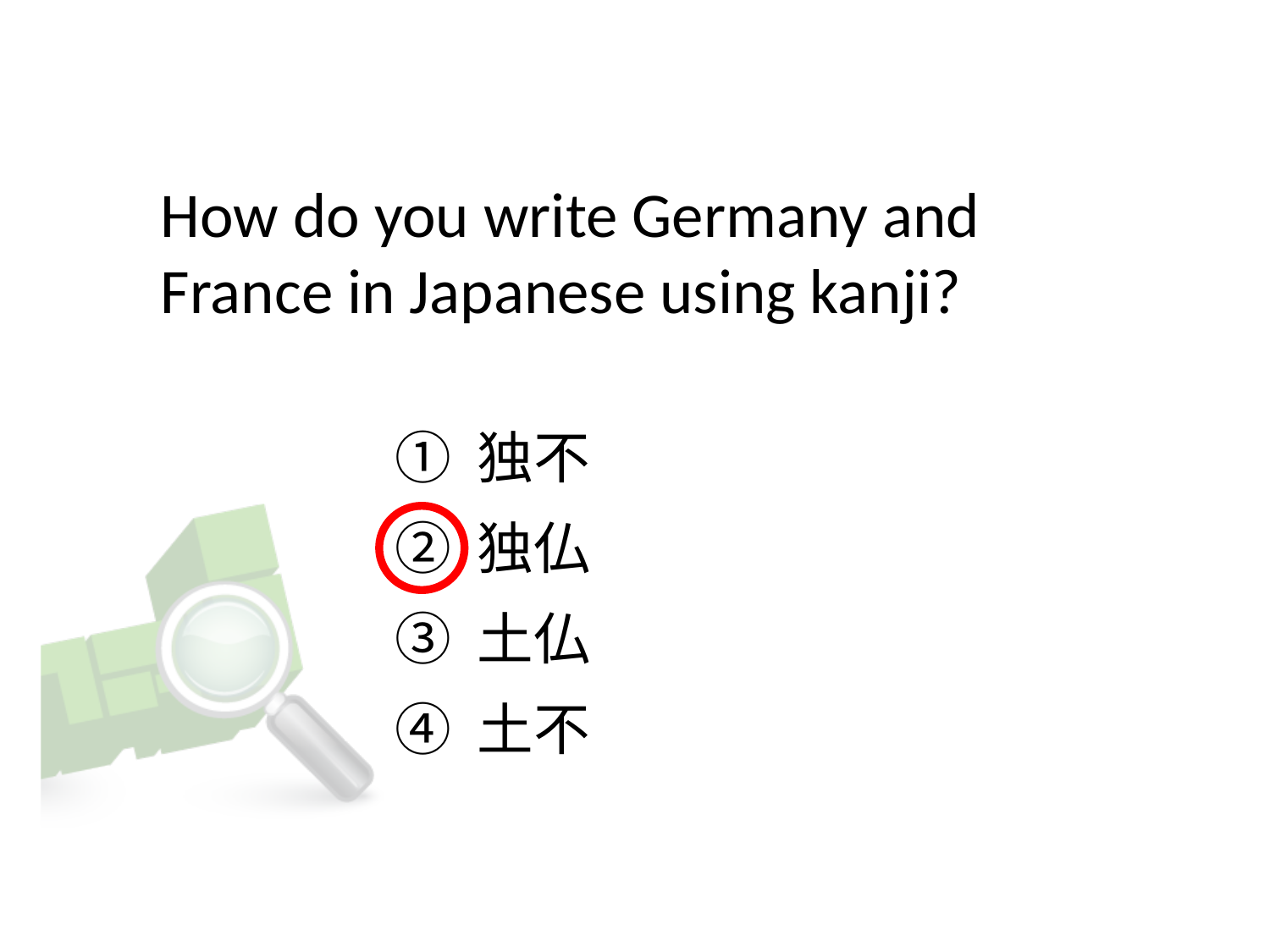

# How do you write Germany and France in Japanese using kanji?
① 独不
② 独仏
③ 土仏
④ 土不